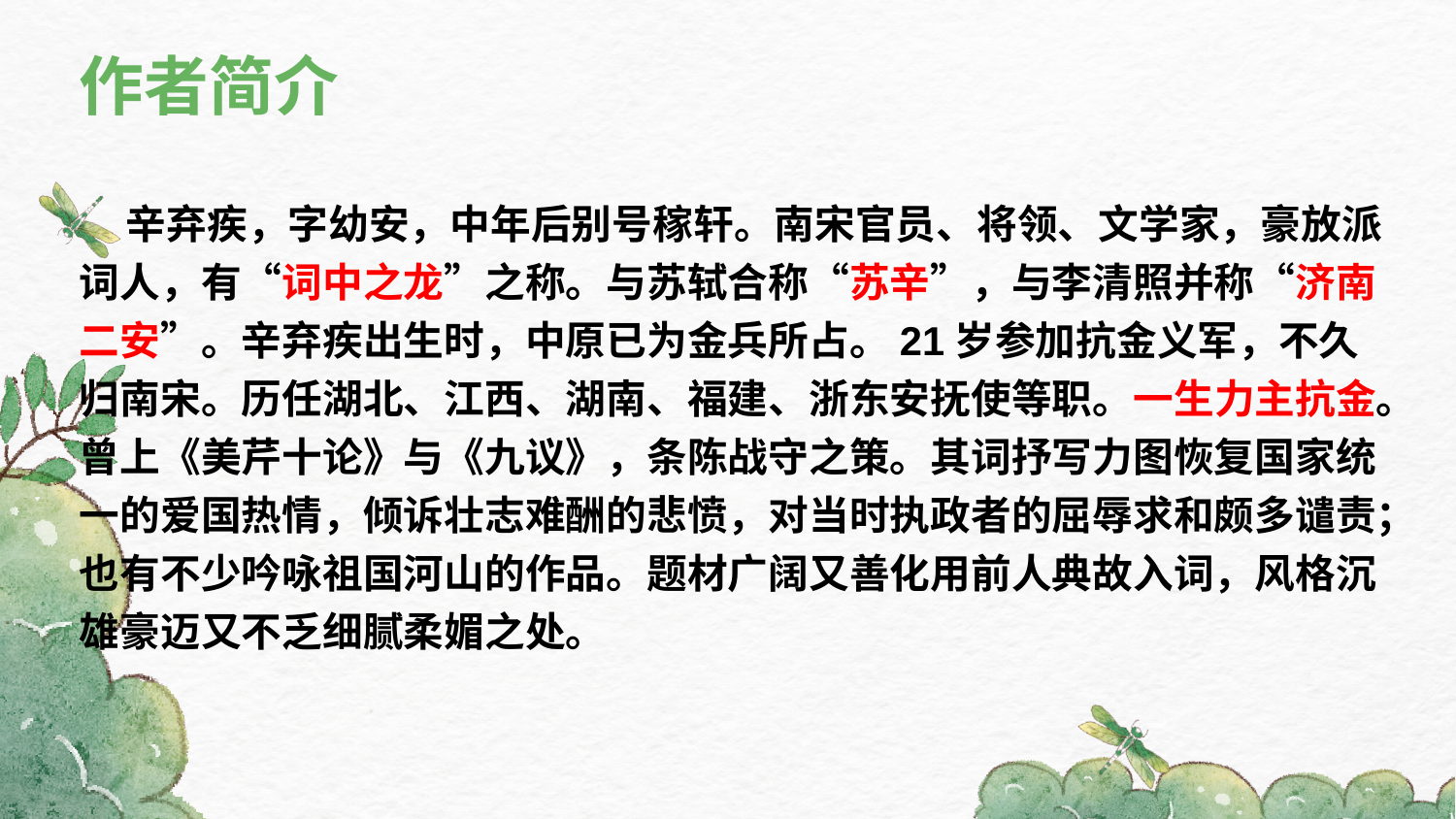

作者简介
    辛弃疾，字幼安，中年后别号稼轩。南宋官员、将领、文学家，豪放派词人，有“词中之龙”之称。与苏轼合称“苏辛”，与李清照并称“济南二安”。辛弃疾出生时，中原已为金兵所占。21岁参加抗金义军，不久归南宋。历任湖北、江西、湖南、福建、浙东安抚使等职。一生力主抗金。曾上《美芹十论》与《九议》，条陈战守之策。其词抒写力图恢复国家统一的爱国热情，倾诉壮志难酬的悲愤，对当时执政者的屈辱求和颇多谴责；也有不少吟咏祖国河山的作品。题材广阔又善化用前人典故入词，风格沉雄豪迈又不乏细腻柔媚之处。